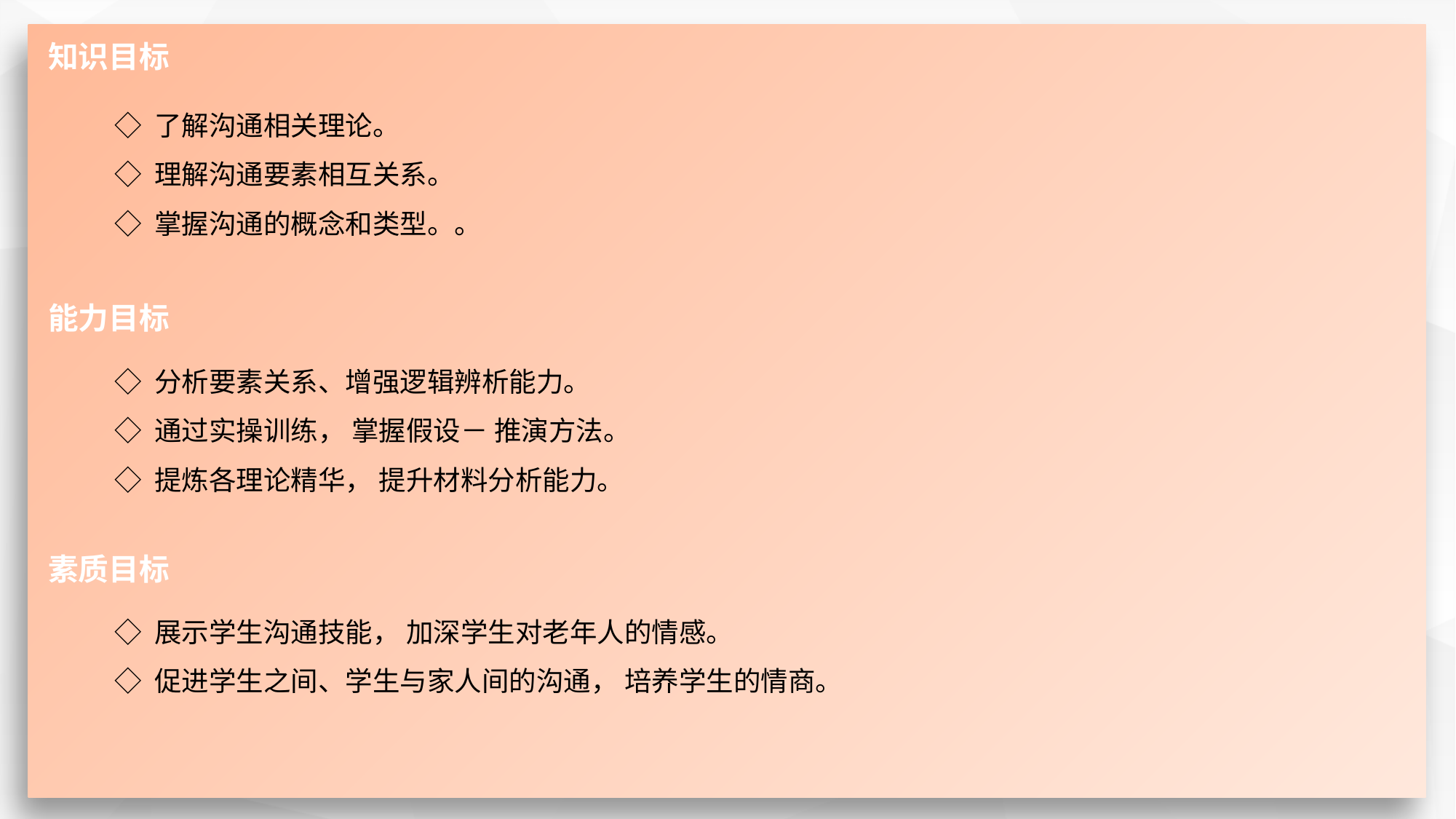

知识目标
◇ 了解沟通相关理论。
◇ 理解沟通要素相互关系。
◇ 掌握沟通的概念和类型。。
能力目标
◇ 分析要素关系、增强逻辑辨析能力。
◇ 通过实操训练， 掌握假设－ 推演方法。
◇ 提炼各理论精华， 提升材料分析能力。
素质目标
◇ 展示学生沟通技能， 加深学生对老年人的情感。
◇ 促进学生之间、学生与家人间的沟通， 培养学生的情商。